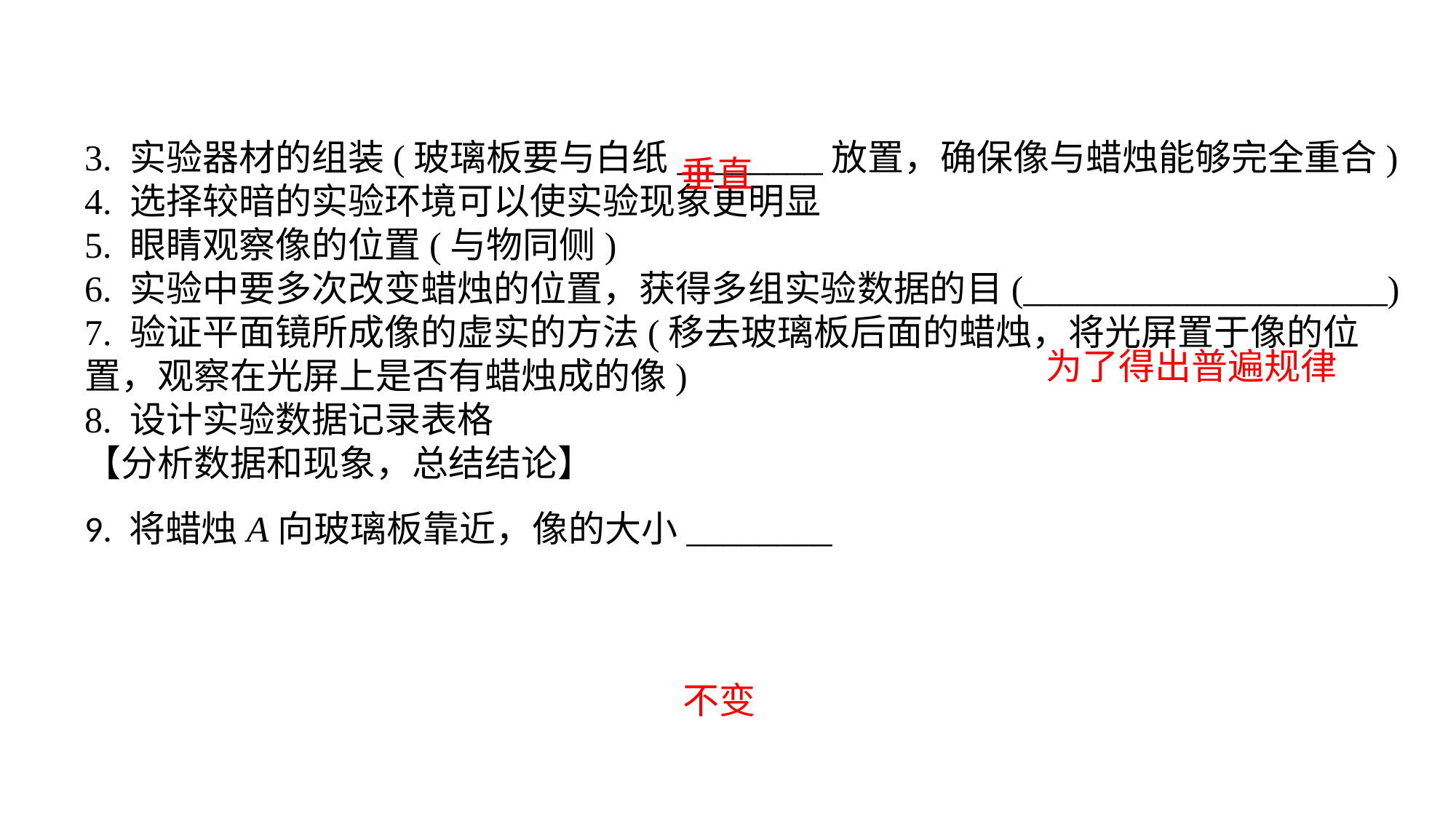

3. 实验器材的组装(玻璃板要与白纸________放置，确保像与蜡烛能够完全重合)4. 选择较暗的实验环境可以使实验现象更明显5. 眼睛观察像的位置(与物同侧)6. 实验中要多次改变蜡烛的位置，获得多组实验数据的目(____________________)7. 验证平面镜所成像的虚实的方法(移去玻璃板后面的蜡烛，将光屏置于像的位置，观察在光屏上是否有蜡烛成的像)8. 设计实验数据记录表格【分析数据和现象，总结结论】9. 将蜡烛A向玻璃板靠近，像的大小________
垂直
为了得出普遍规律
不变